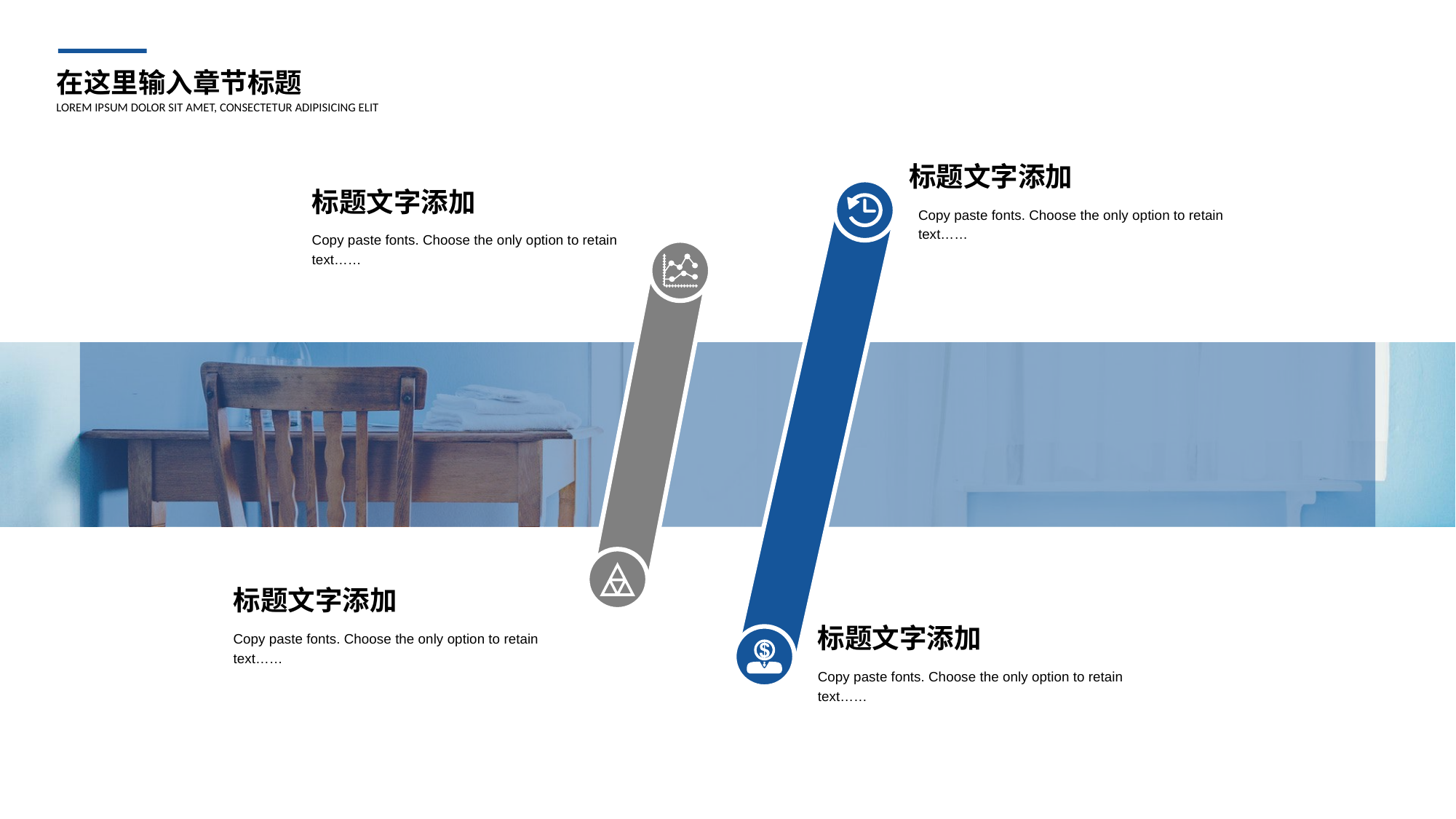

在这里输入章节标题
LOREM IPSUM DOLOR SIT AMET, CONSECTETUR ADIPISICING ELIT
标题文字添加
标题文字添加

Copy paste fonts. Choose the only option to retain text……

Copy paste fonts. Choose the only option to retain text……

标题文字添加
标题文字添加
Copy paste fonts. Choose the only option to retain text……

Copy paste fonts. Choose the only option to retain text……